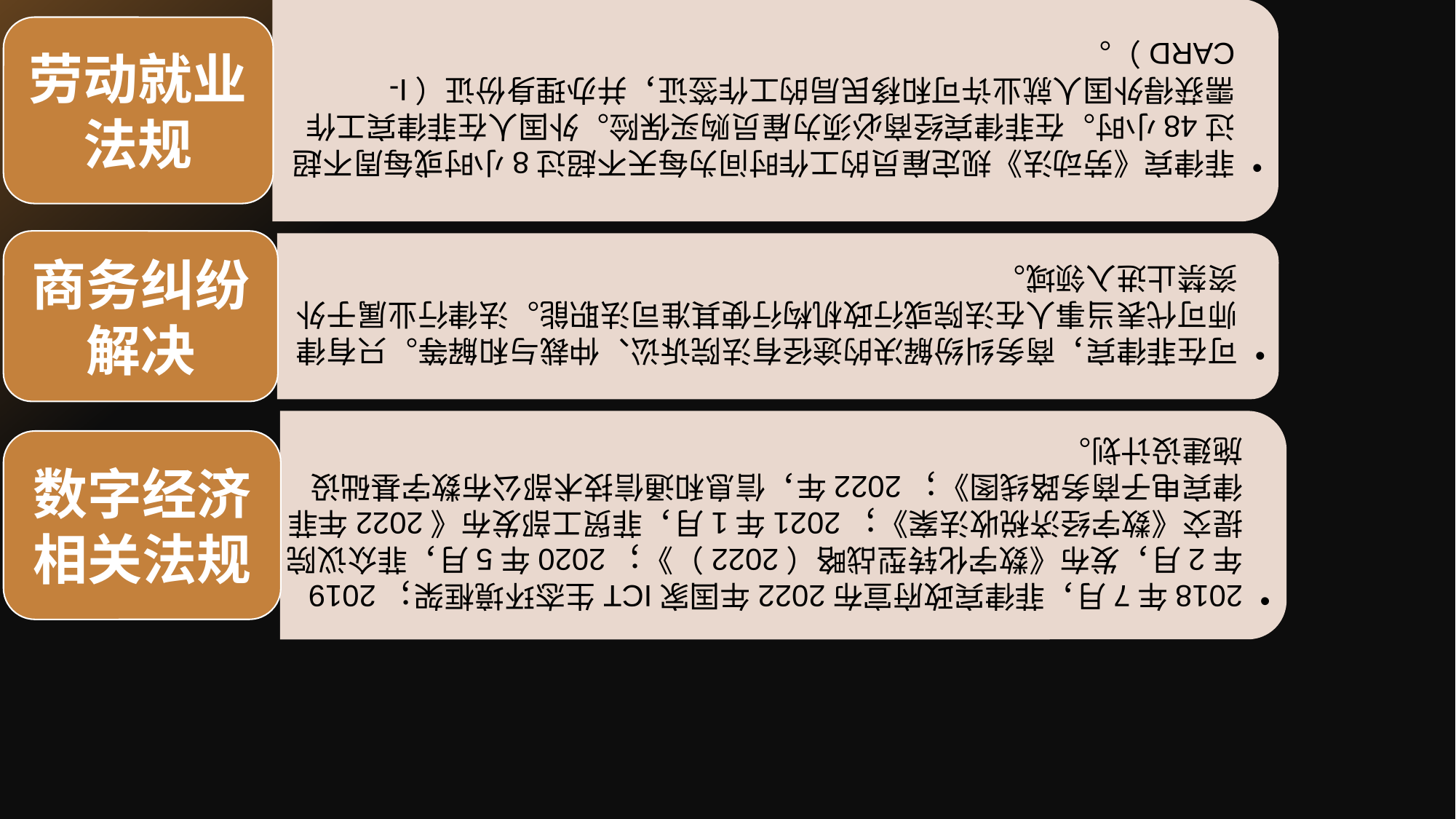

# 三、法律环境
菲律宾《劳动法》规定雇员的工作时间为每天不超过8小时或每周不超过48小时。在菲律宾经商必须为雇员购买保险。外国人在菲律宾工作需获得外国人就业许可和移民局的工作签证，并办理身份证（I-CARD）。
劳动就业法规
可在菲律宾，商务纠纷解决的途径有法院诉讼、仲裁与和解等。只有律师可代表当事人在法院或行政机构行使其准司法职能。法律行业属于外资禁止进入领域。
商务纠纷解决
2018年7月，菲律宾政府宣布2022年国家ICT生态环境框架；2019年2月，发布《数字化转型战略（2022）》；2020年5月，菲众议院提交《数字经济税收法案》；2021年1月，菲贸工部发布《2022年菲律宾电子商务路线图》；2022年，信息和通信技术部公布数字基础设施建设计划。
数字经济相关法规